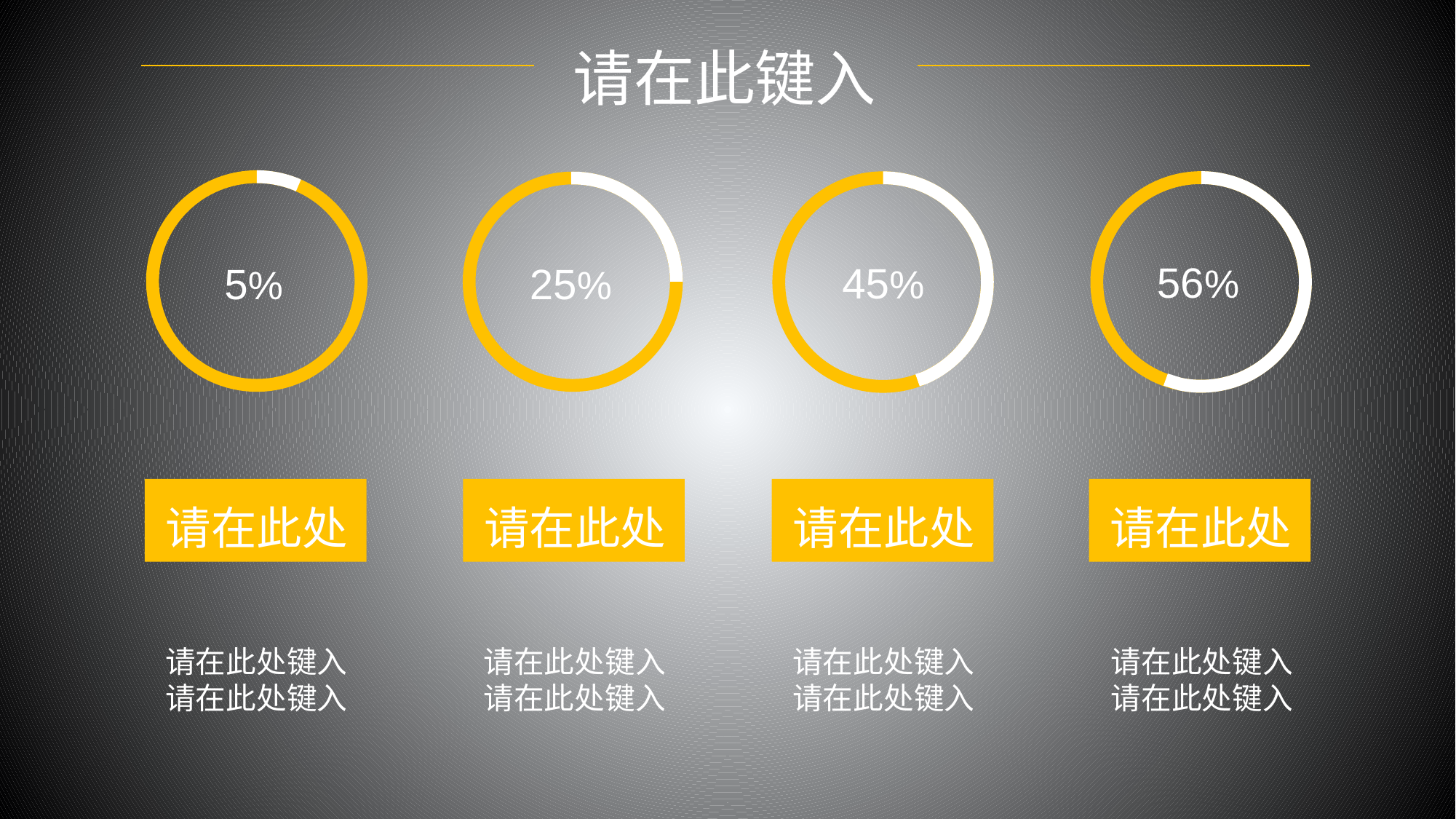

请在此键入

56%
45%
25%
5%
请在此处

请在此处

请在此处

请在此处

请在此处键入
请在此处键入
请在此处键入
请在此处键入
请在此处键入
请在此处键入
请在此处键入
请在此处键入